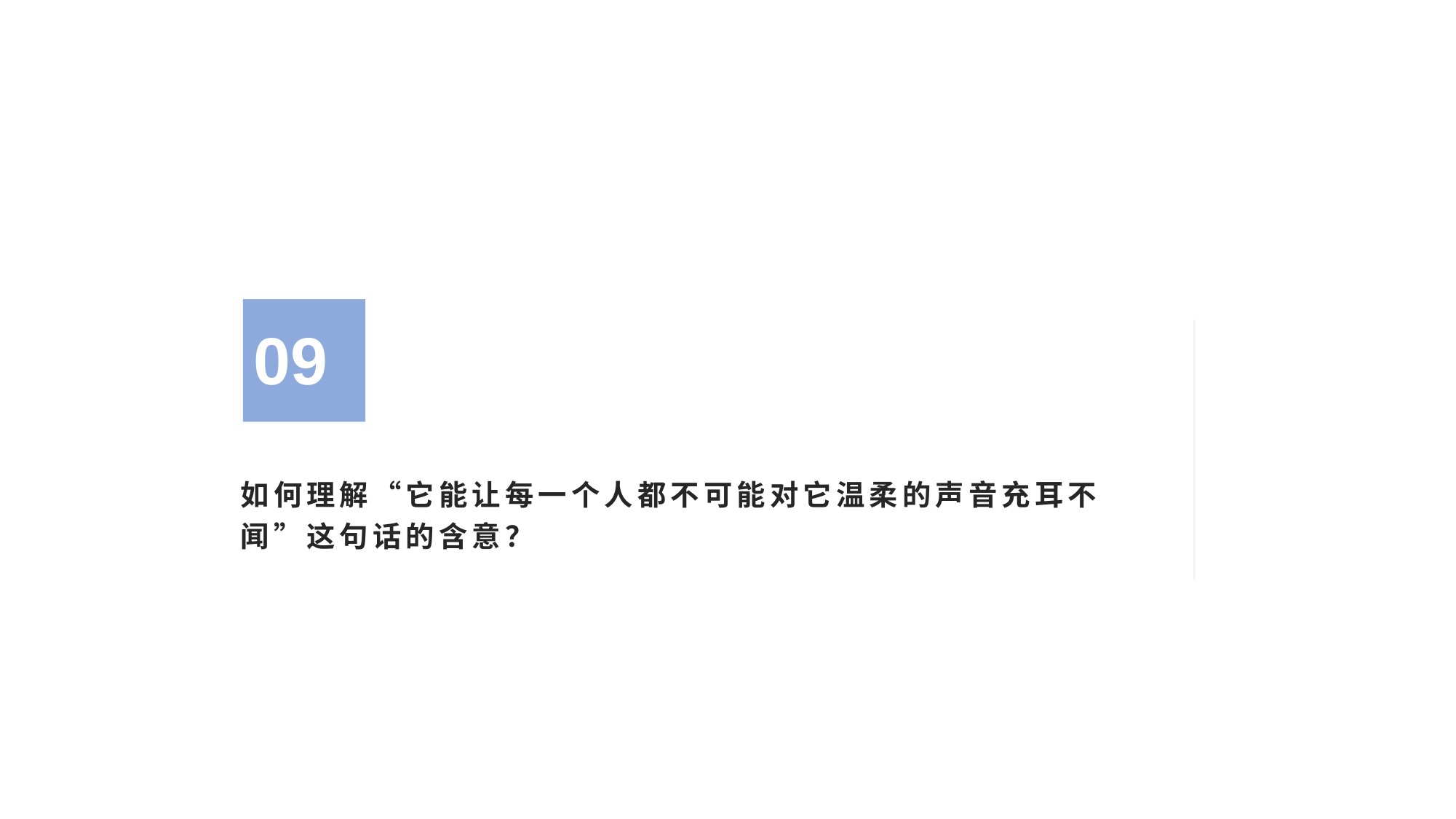

09

# 如何理解“它能让每一个人都不可能对它温柔的声音充耳不闻”这句话的含意？